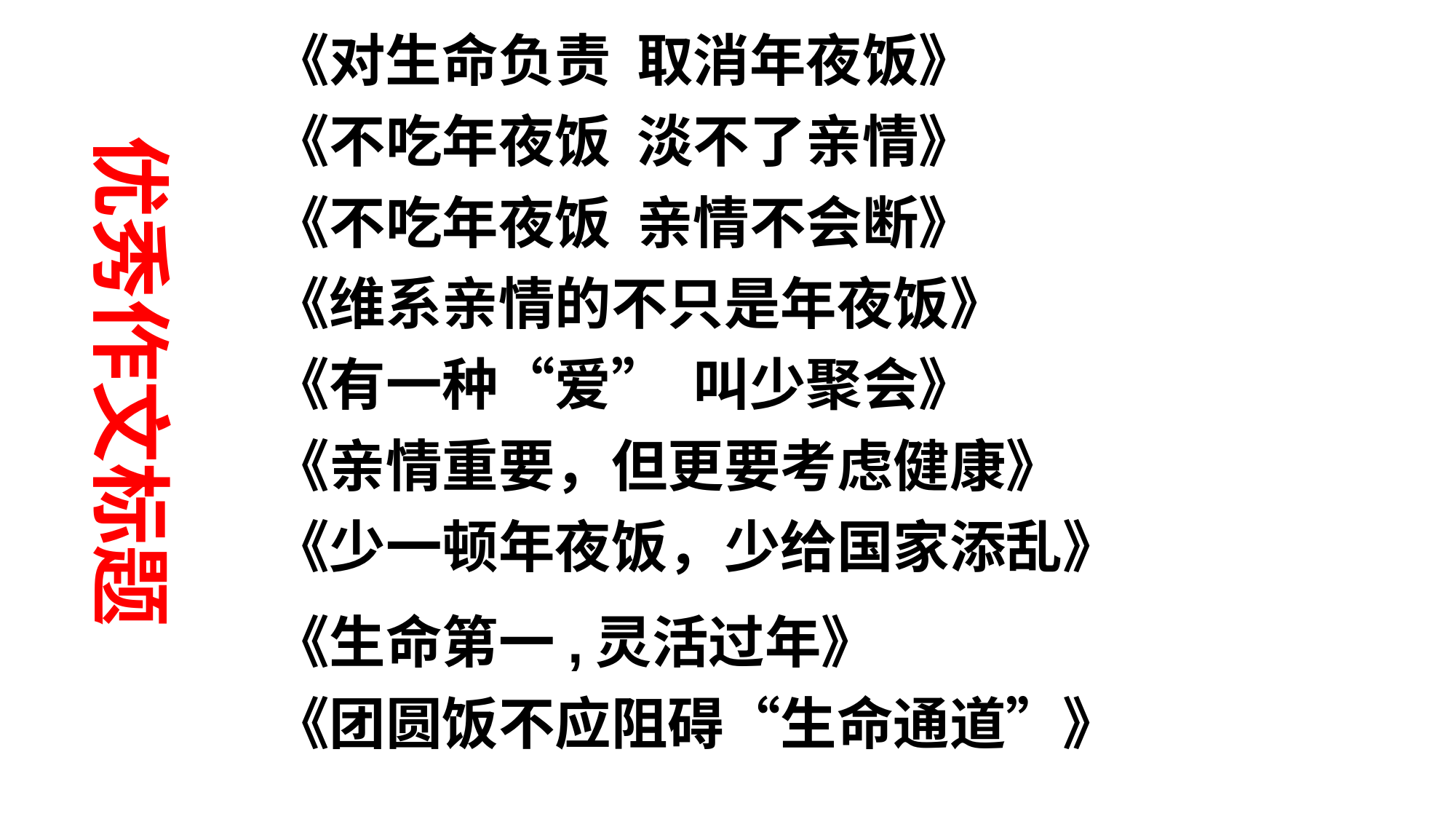

《对生命负责  取消年夜饭》
《不吃年夜饭  淡不了亲情》
《不吃年夜饭  亲情不会断》
《维系亲情的不只是年夜饭》
《有一种“爱”  叫少聚会》
《亲情重要，但更要考虑健康》
《少一顿年夜饭，少给国家添乱》
《生命第一,灵活过年》
《团圆饭不应阻碍“生命通道”》

优秀作文标题